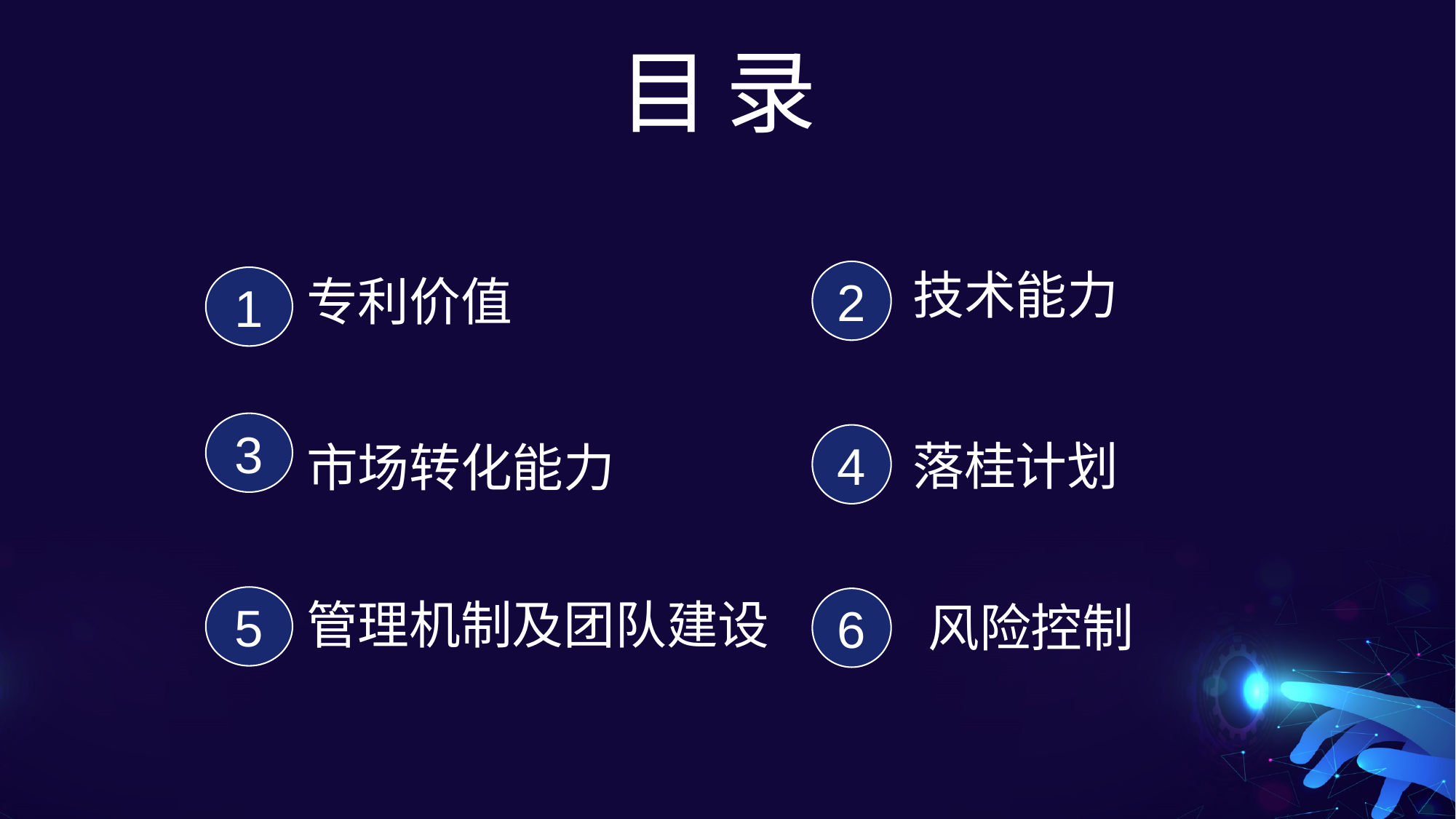

目 录
技术能力
2
专利价值
1
3
4
落桂计划
市场转化能力
5
管理机制及团队建设
6
风险控制